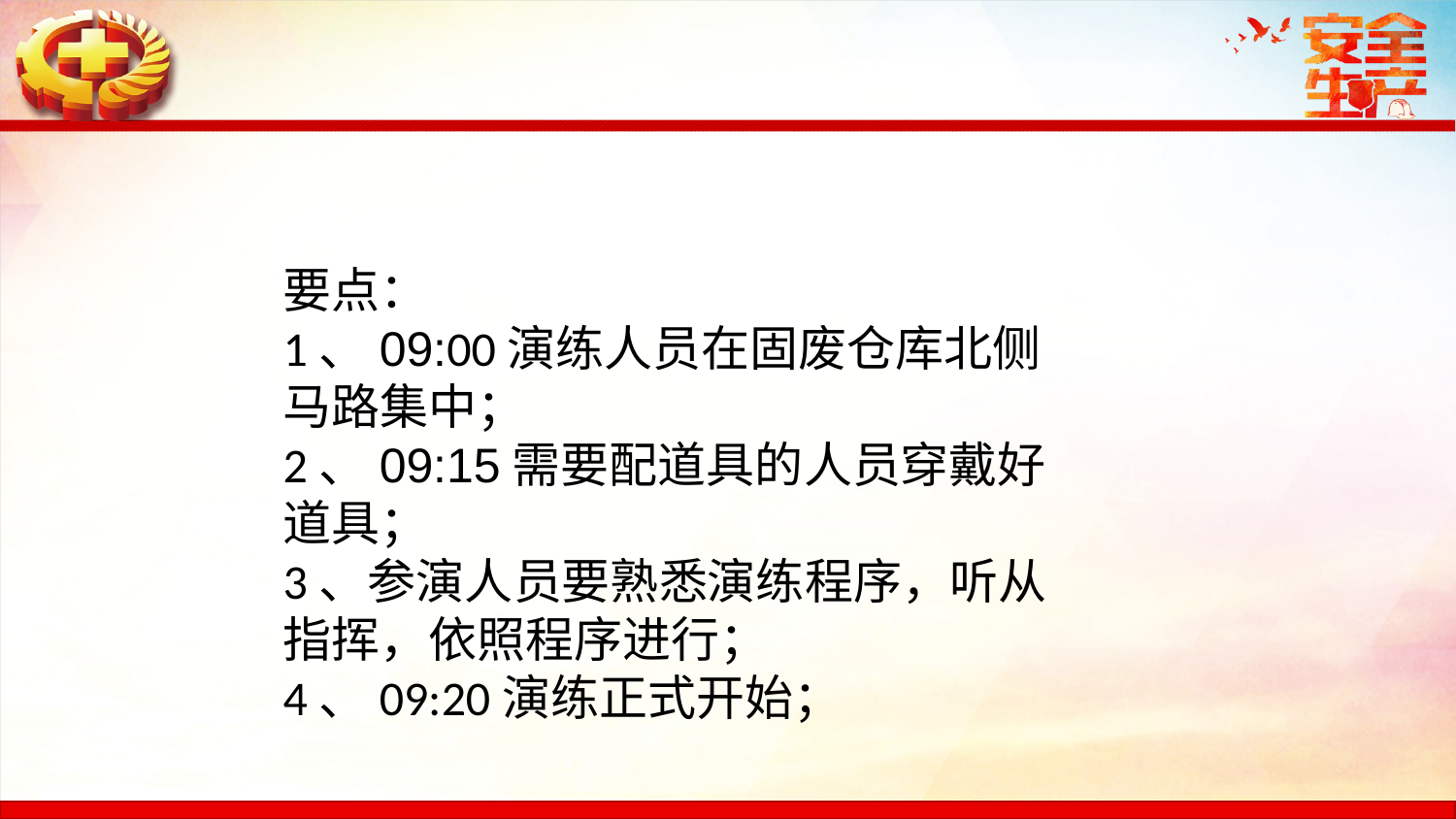

要点：1、09:00演练人员在固废仓库北侧马路集中；2、09:15需要配道具的人员穿戴好道具；3、参演人员要熟悉演练程序，听从指挥，依照程序进行；4、09:20演练正式开始；